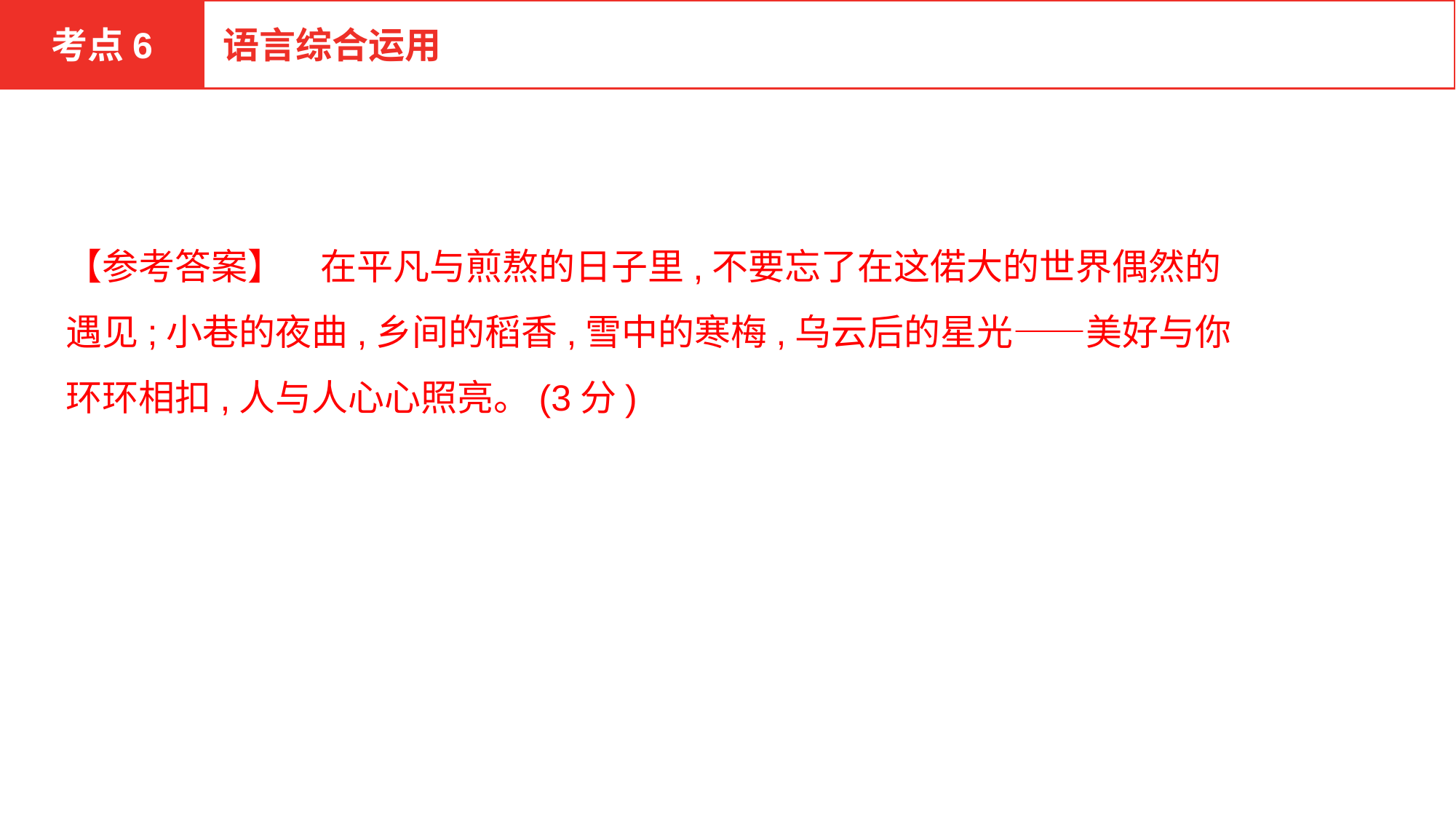

考点6
语言综合运用
【参考答案】　在平凡与煎熬的日子里,不要忘了在这偌大的世界偶然的遇见;小巷的夜曲,乡间的稻香,雪中的寒梅,乌云后的星光——美好与你环环相扣,人与人心心照亮。(3分)